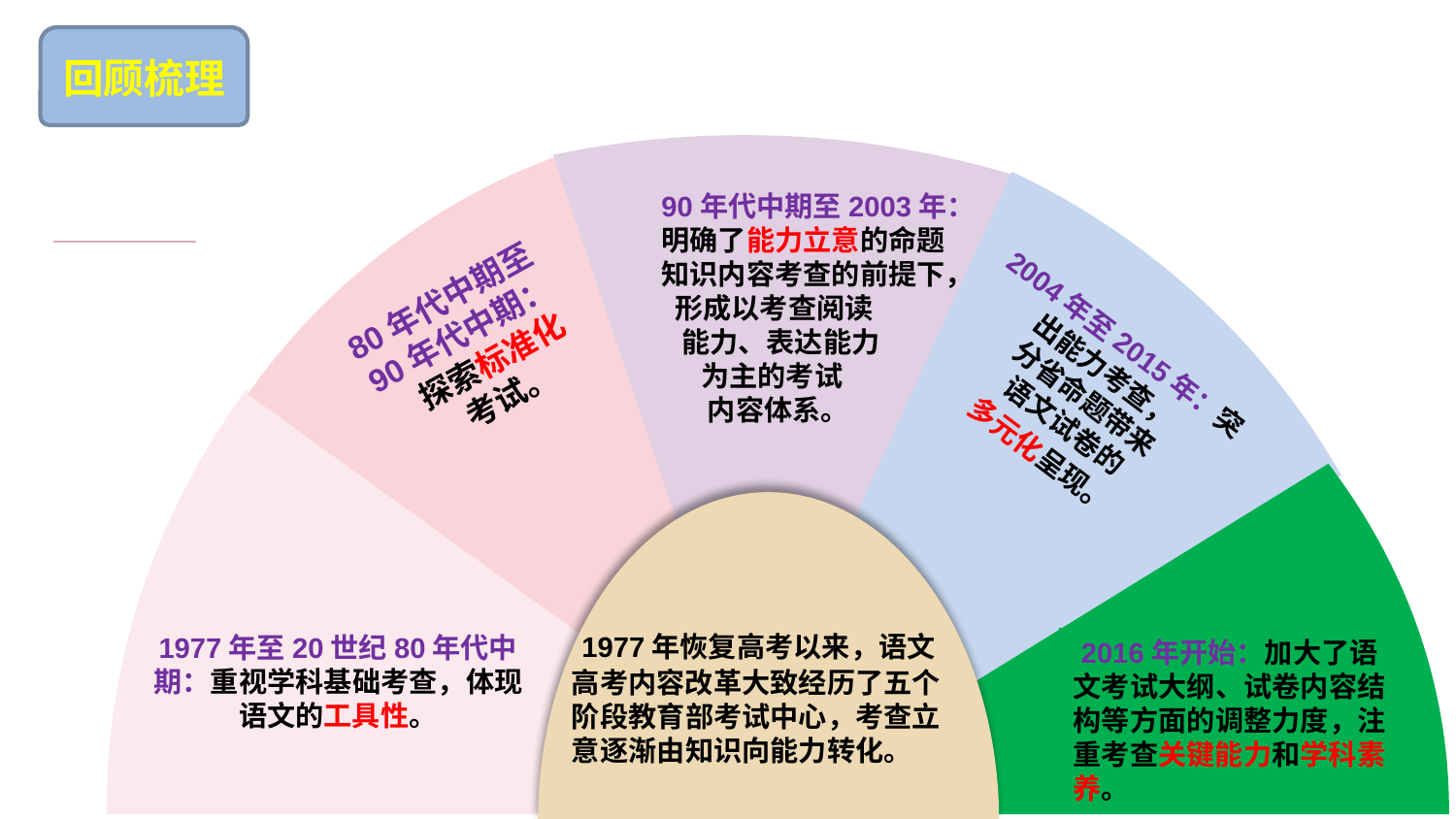

回顾梳理

90年代中期至2003年：
明确了能力立意的命题
知识内容考查的前提下，
 形成以考查阅读
  能力、表达能力
     为主的考试
      内容体系。

80年代中期至90年代中期：
   探索标准化
   考试。

2004年至2015年：突出能力考查，
分省命题带来
语文试卷的
多元化呈现。

1977年至20世纪80年代中
期：重视学科基础考查，体现语文的工具性。

 2016年开始：加大了语文考试大纲、试卷内容结构等方面的调整力度，注重考查关键能力和学科素养。

 1977年恢复高考以来，语文高考内容改革大致经历了五个阶段教育部考试中心，考查立意逐渐由知识向能力转化。